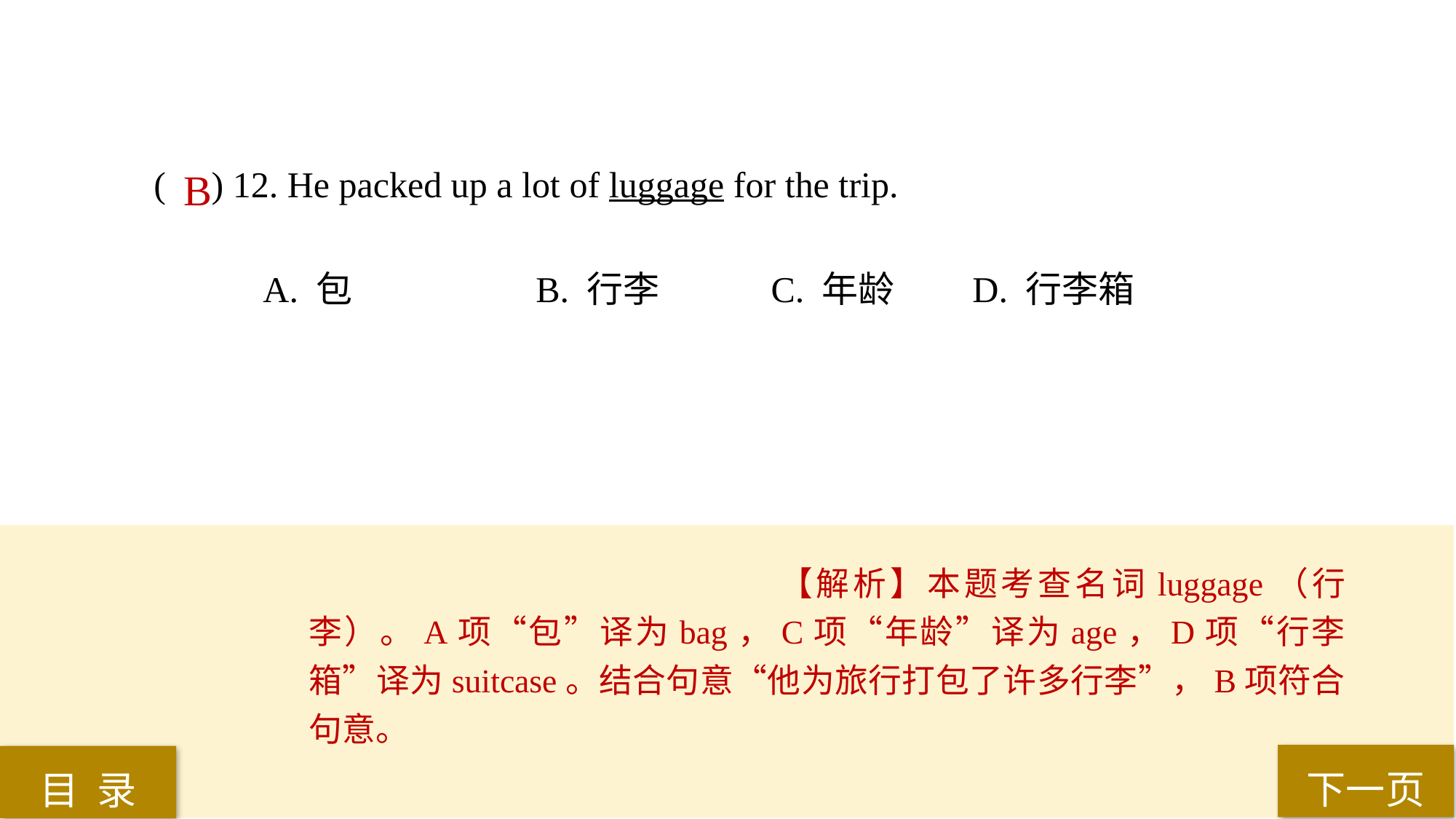

(     ) 12. He packed up a lot of luggage for the trip.

A. 包 		B. 行李	 C. 年龄 	D. 行李箱
B
【解析】本题考查名词luggage（行李）。A项“包”译为bag，C项“年龄”译为age，D项“行李箱”译为suitcase。结合句意“他为旅行打包了许多行李”，B项符合句意。